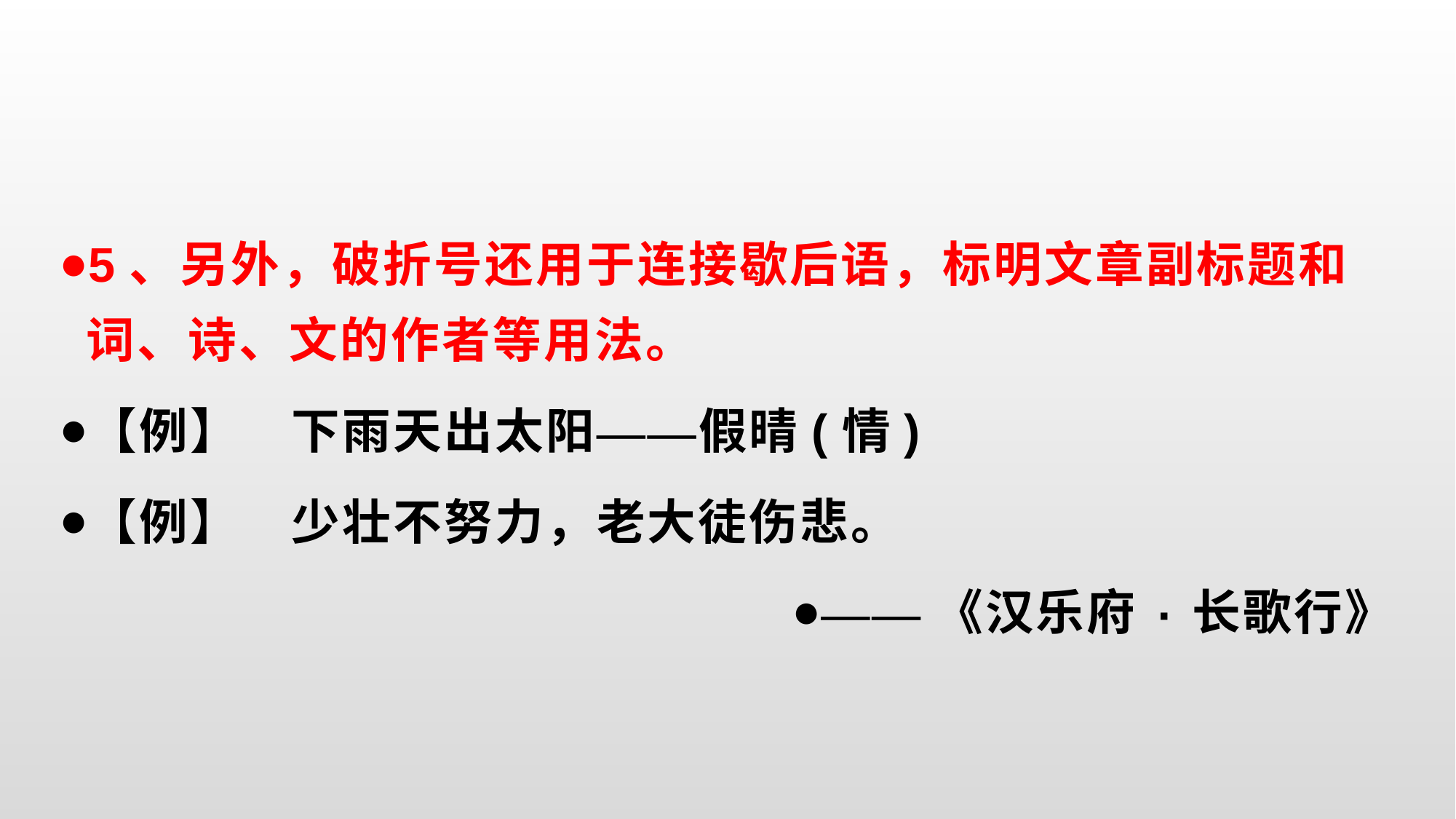

5、另外，破折号还用于连接歇后语，标明文章副标题和词、诗、文的作者等用法。
【例】　下雨天出太阳——假晴(情)
【例】　少壮不努力，老大徒伤悲。
——《汉乐府·长歌行》